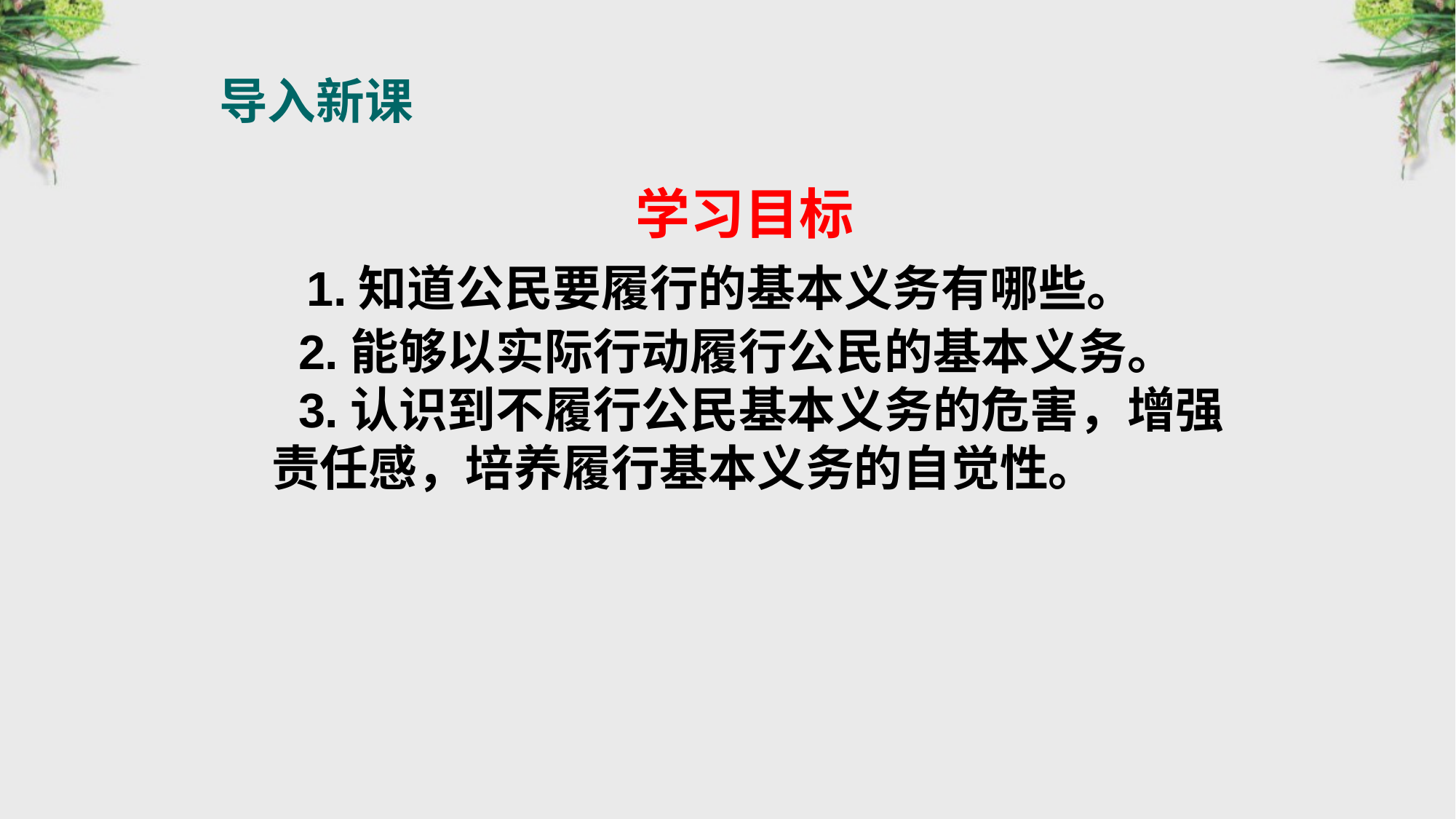

导入新课

  1.知道公民要履行的基本义务有哪些。
  2.能够以实际行动履行公民的基本义务。
  3.认识到不履行公民基本义务的危害，增强责任感，培养履行基本义务的自觉性。
学习目标